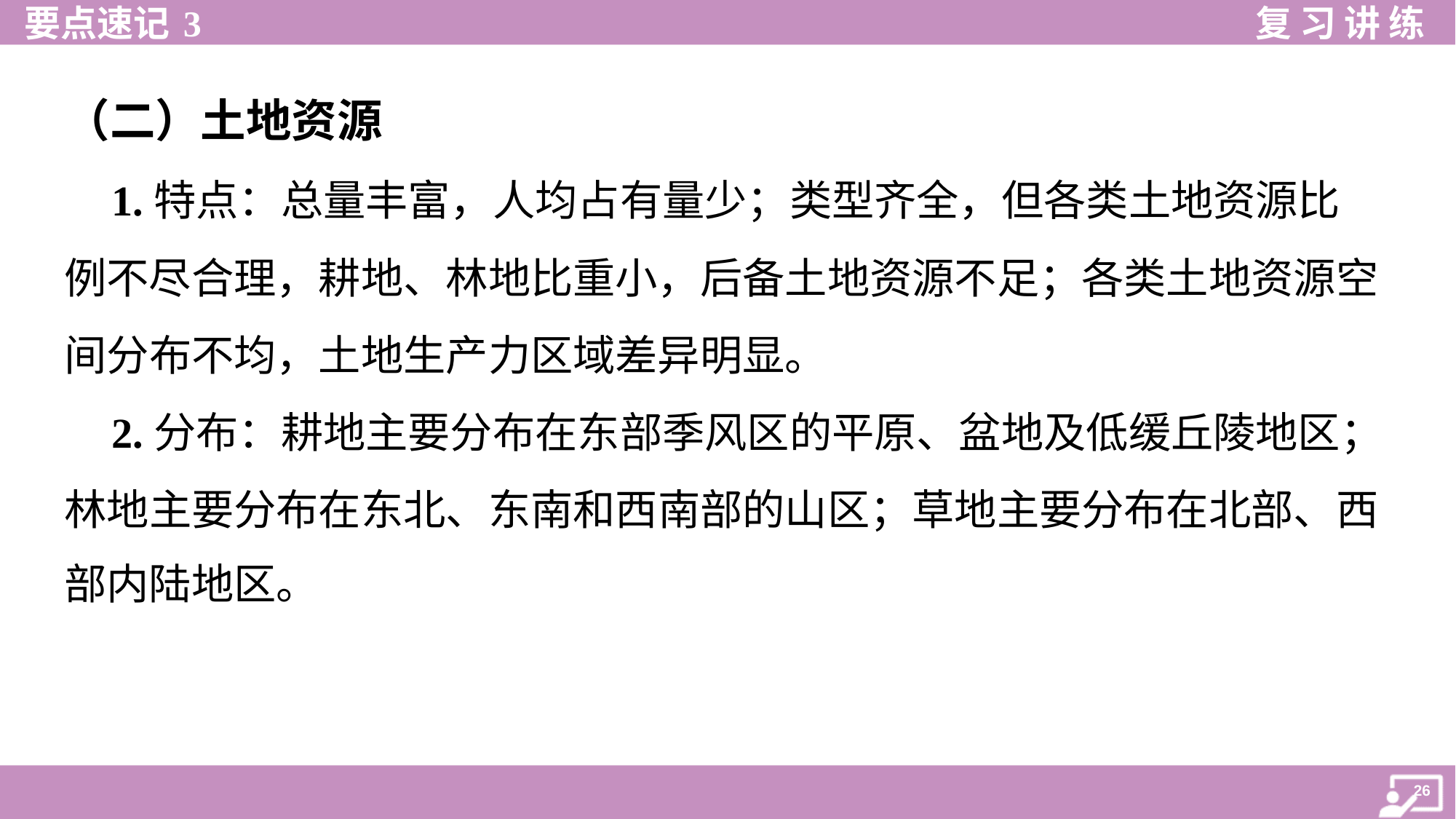

（二）土地资源
    1.特点：总量丰富，人均占有量少；类型齐全，但各类土地资源比
例不尽合理，耕地、林地比重小，后备土地资源不足；各类土地资源空
间分布不均，土地生产力区域差异明显。
    2.分布：耕地主要分布在东部季风区的平原、盆地及低缓丘陵地区；
林地主要分布在东北、东南和西南部的山区；草地主要分布在北部、西
部内陆地区。